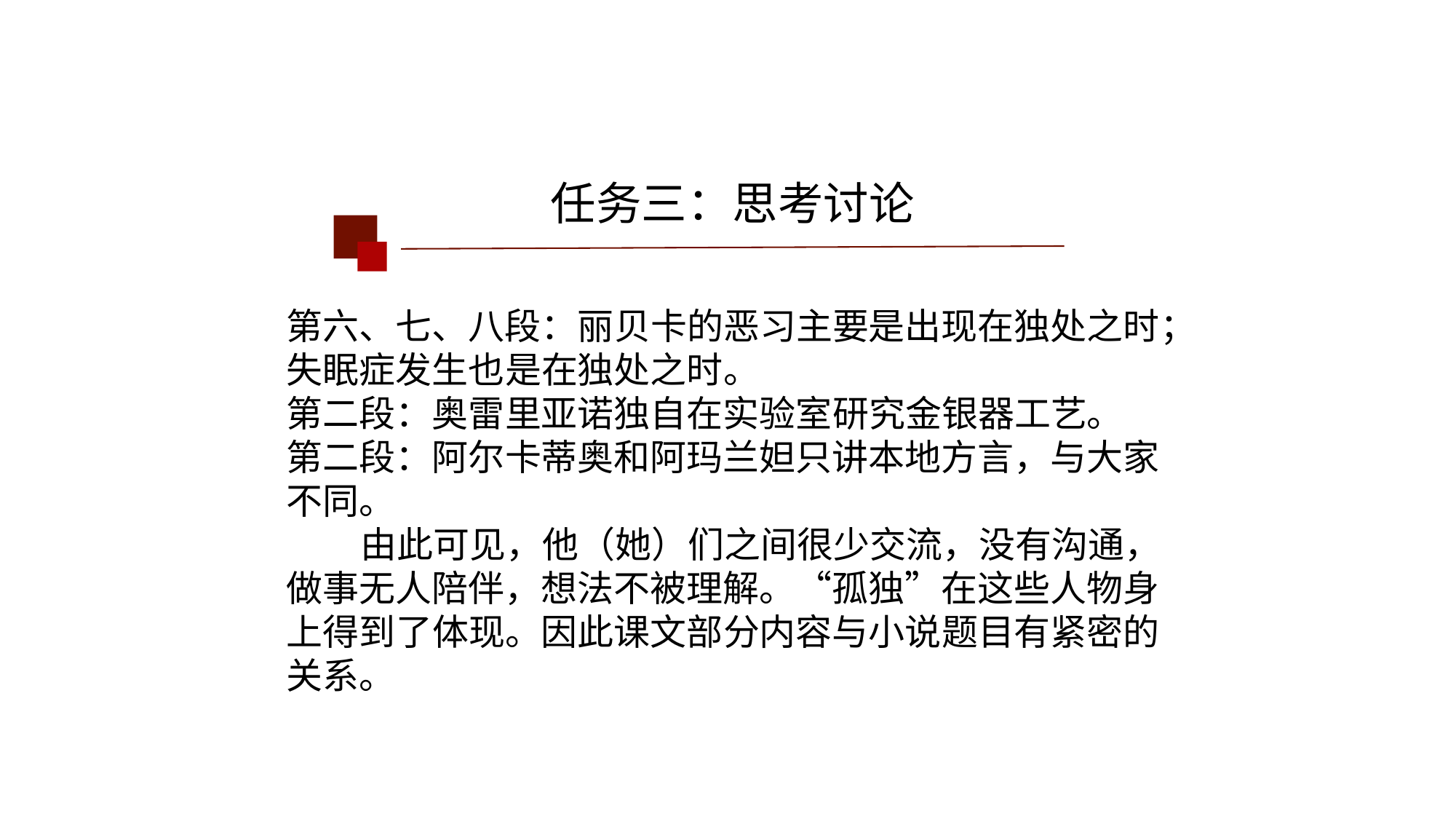

任务三：思考讨论

第六、七、八段：丽贝卡的恶习主要是出现在独处之时；失眠症发生也是在独处之时。
第二段：奥雷里亚诺独自在实验室研究金银器工艺。
第二段：阿尔卡蒂奥和阿玛兰妲只讲本地方言，与大家不同。
        由此可见，他（她）们之间很少交流，没有沟通，做事无人陪伴，想法不被理解。“孤独”在这些人物身上得到了体现。因此课文部分内容与小说题目有紧密的关系。